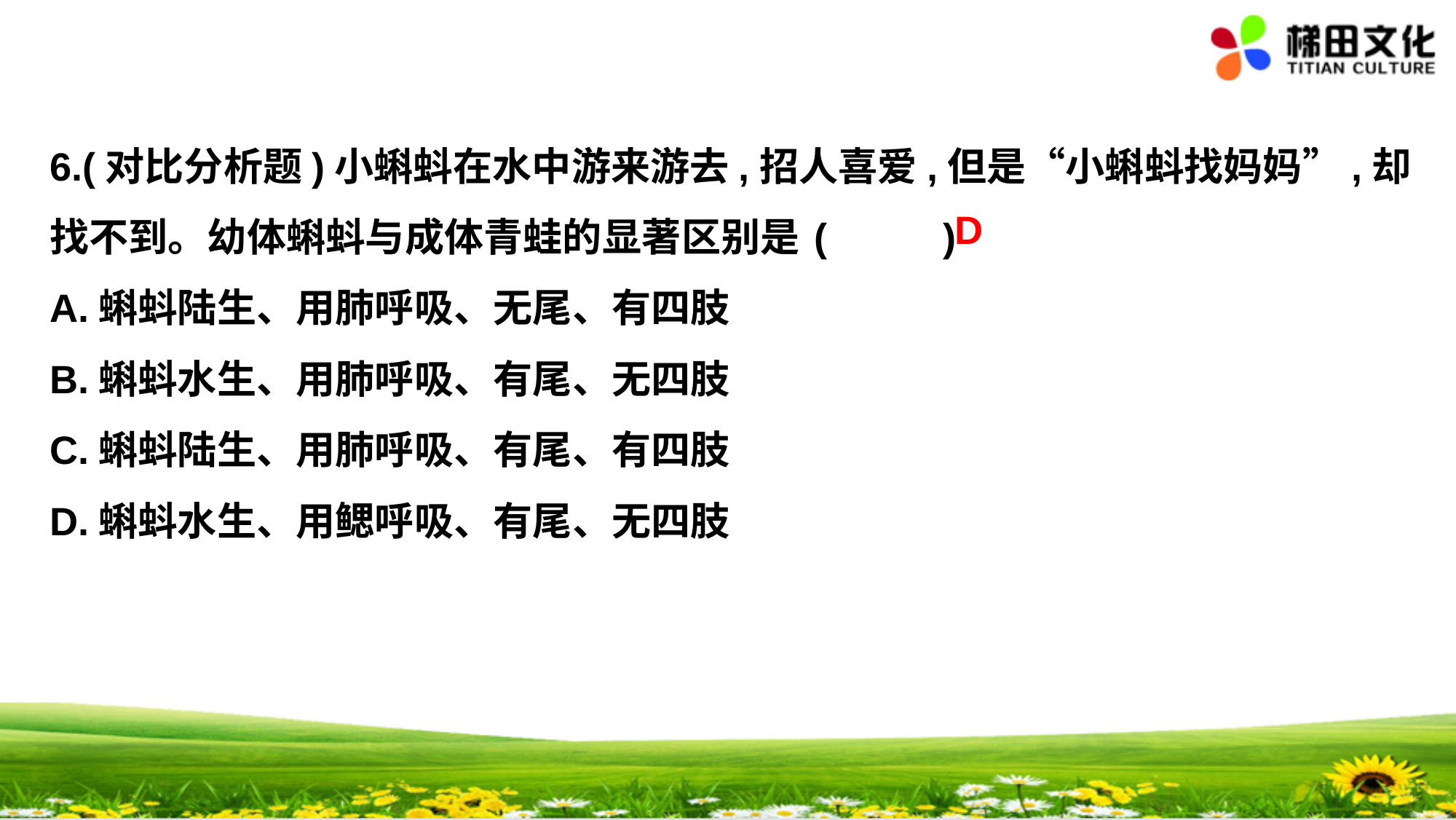

6.(对比分析题)小蝌蚪在水中游来游去,招人喜爱,但是“小蝌蚪找妈妈”,却
找不到。幼体蝌蚪与成体青蛙的显著区别是	(　  　)
A.蝌蚪陆生、用肺呼吸、无尾、有四肢
B.蝌蚪水生、用肺呼吸、有尾、无四肢
C.蝌蚪陆生、用肺呼吸、有尾、有四肢
D.蝌蚪水生、用鳃呼吸、有尾、无四肢
D